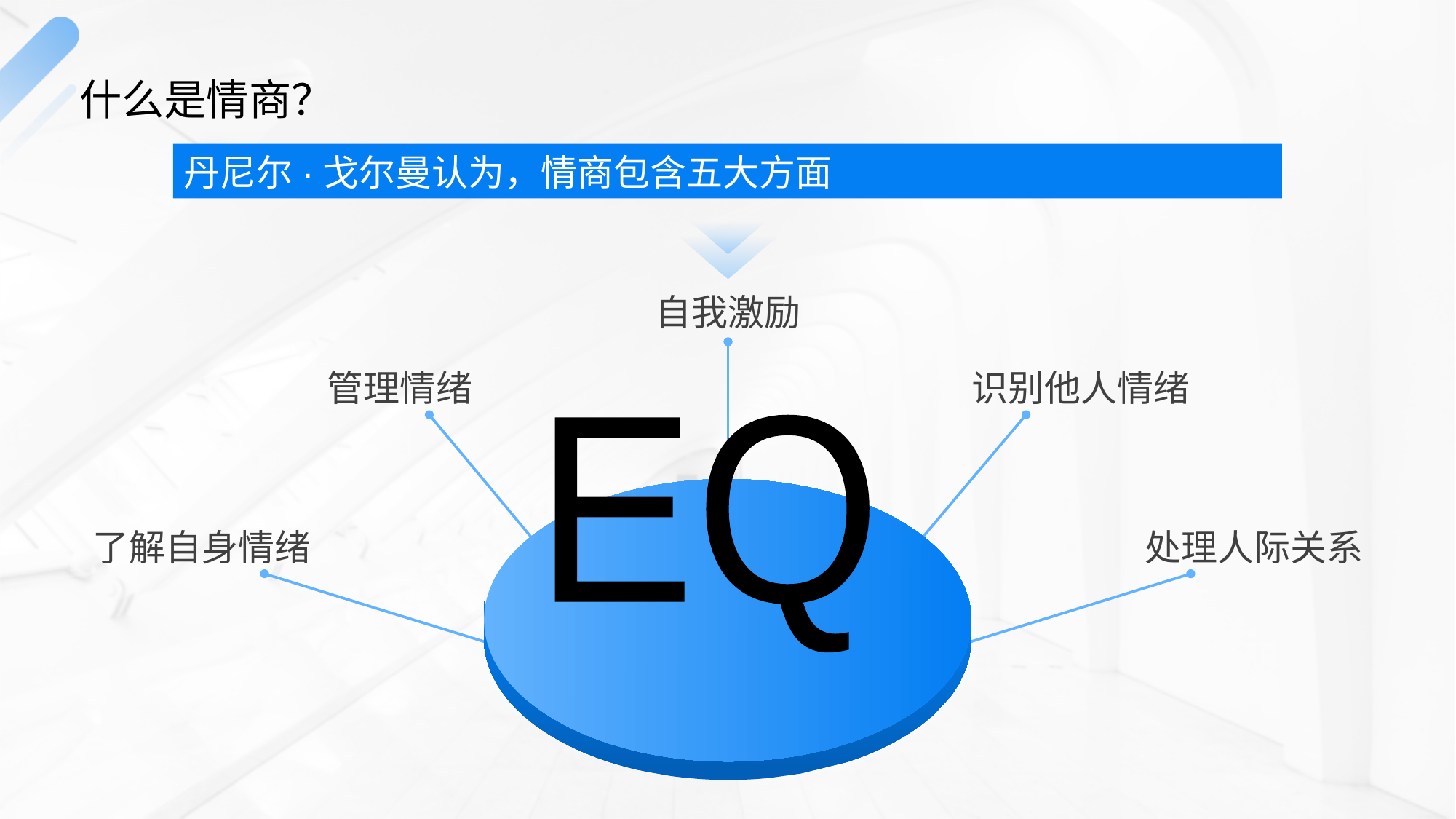

# 什么是情商？
丹尼尔·戈尔曼认为，情商包含五大方面

自我激励
管理情绪
识别他人情绪

EQ
了解自身情绪
处理人际关系